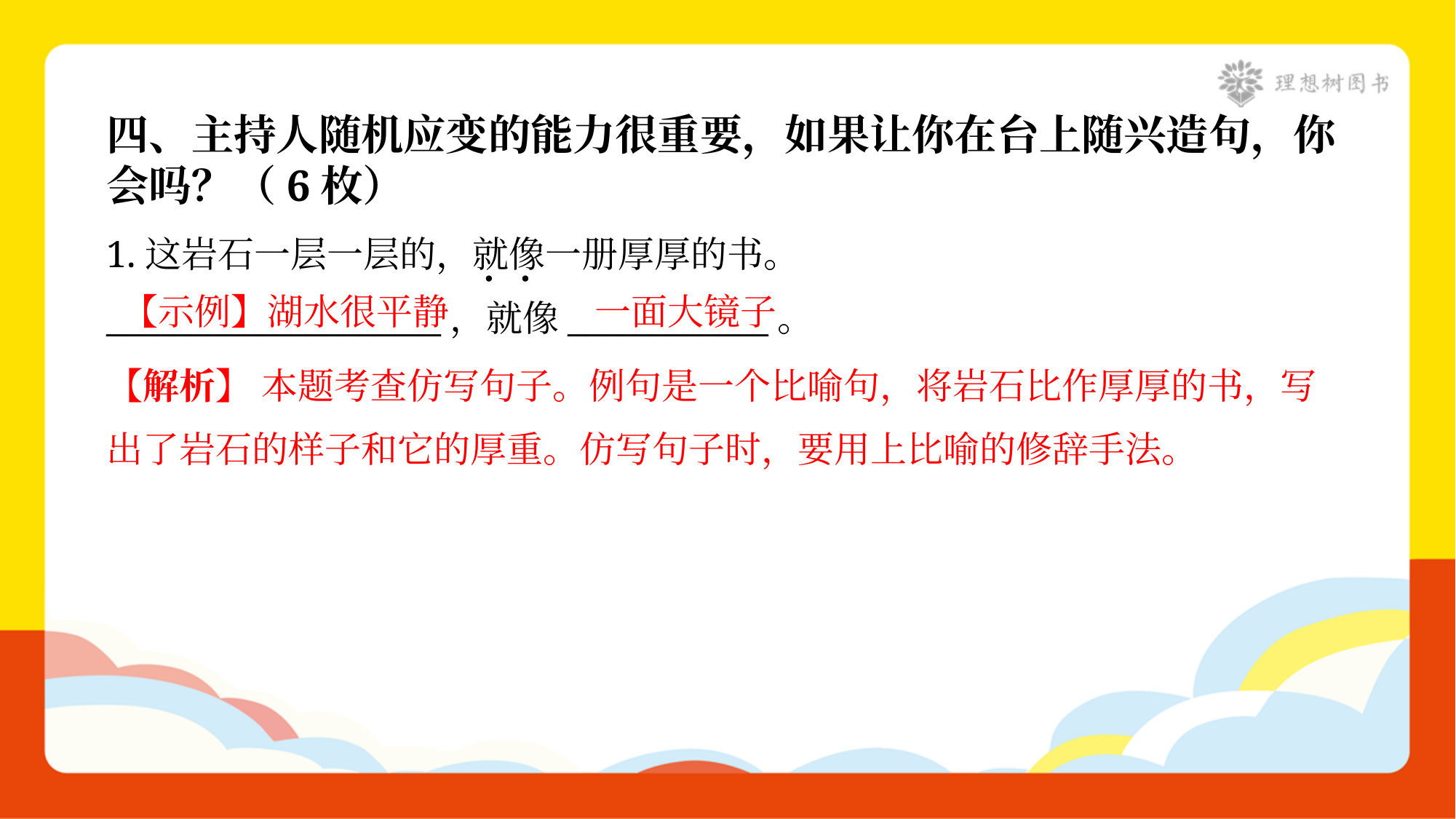

四、主持人随机应变的能力很重要，如果让你在台上随兴造句，你
会吗？（6枚）
1.这岩石一层一层的，就像一册厚厚的书。
____________________，就像____________。
【示例】湖水很平静
一面大镜子

【解析】 本题考查仿写句子。例句是一个比喻句，将岩石比作厚厚的书，写
出了岩石的样子和它的厚重。仿写句子时，要用上比喻的修辞手法。